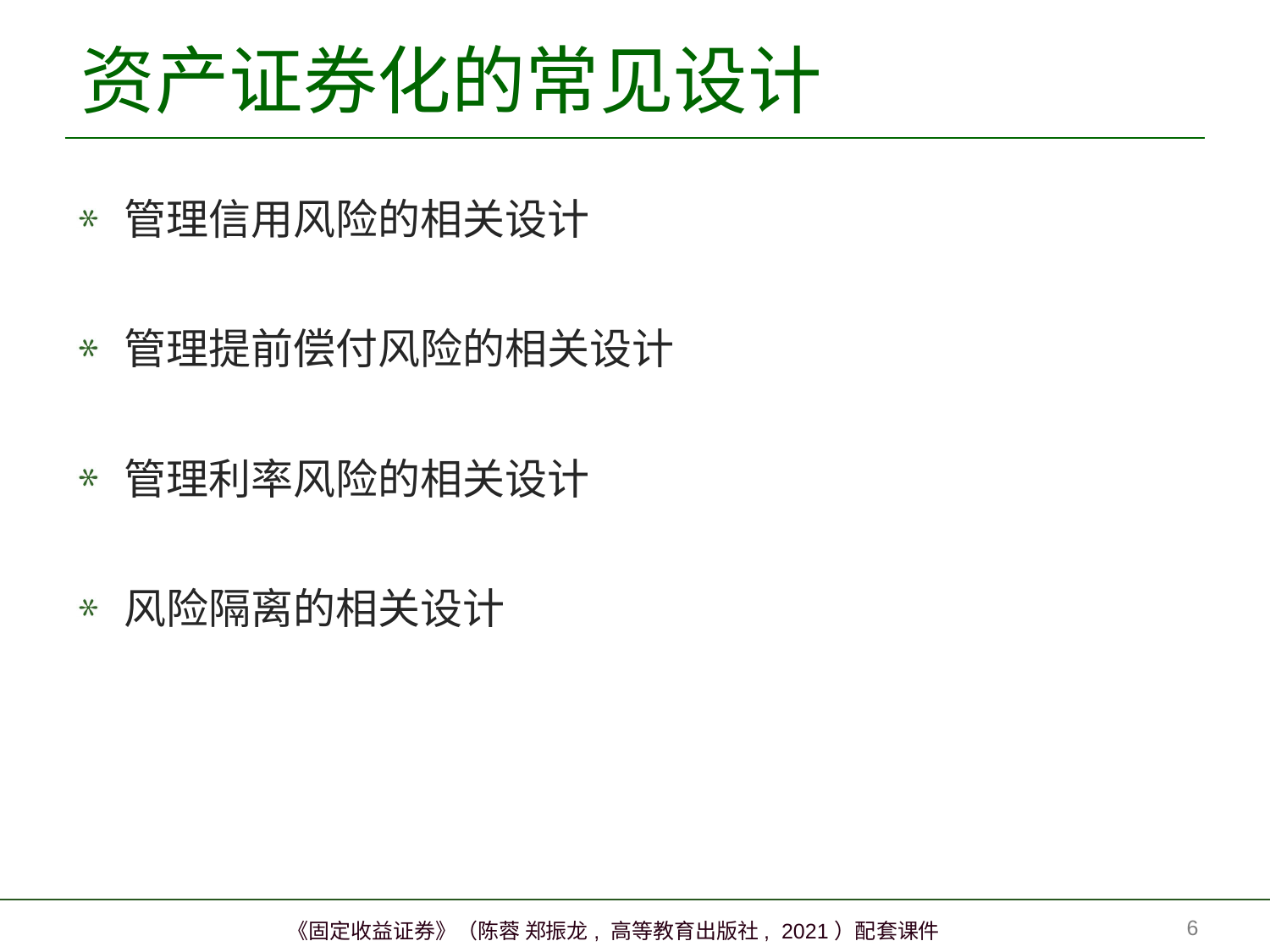

# 资产证券化的常见设计
管理信用风险的相关设计

管理提前偿付风险的相关设计

管理利率风险的相关设计

风险隔离的相关设计
6